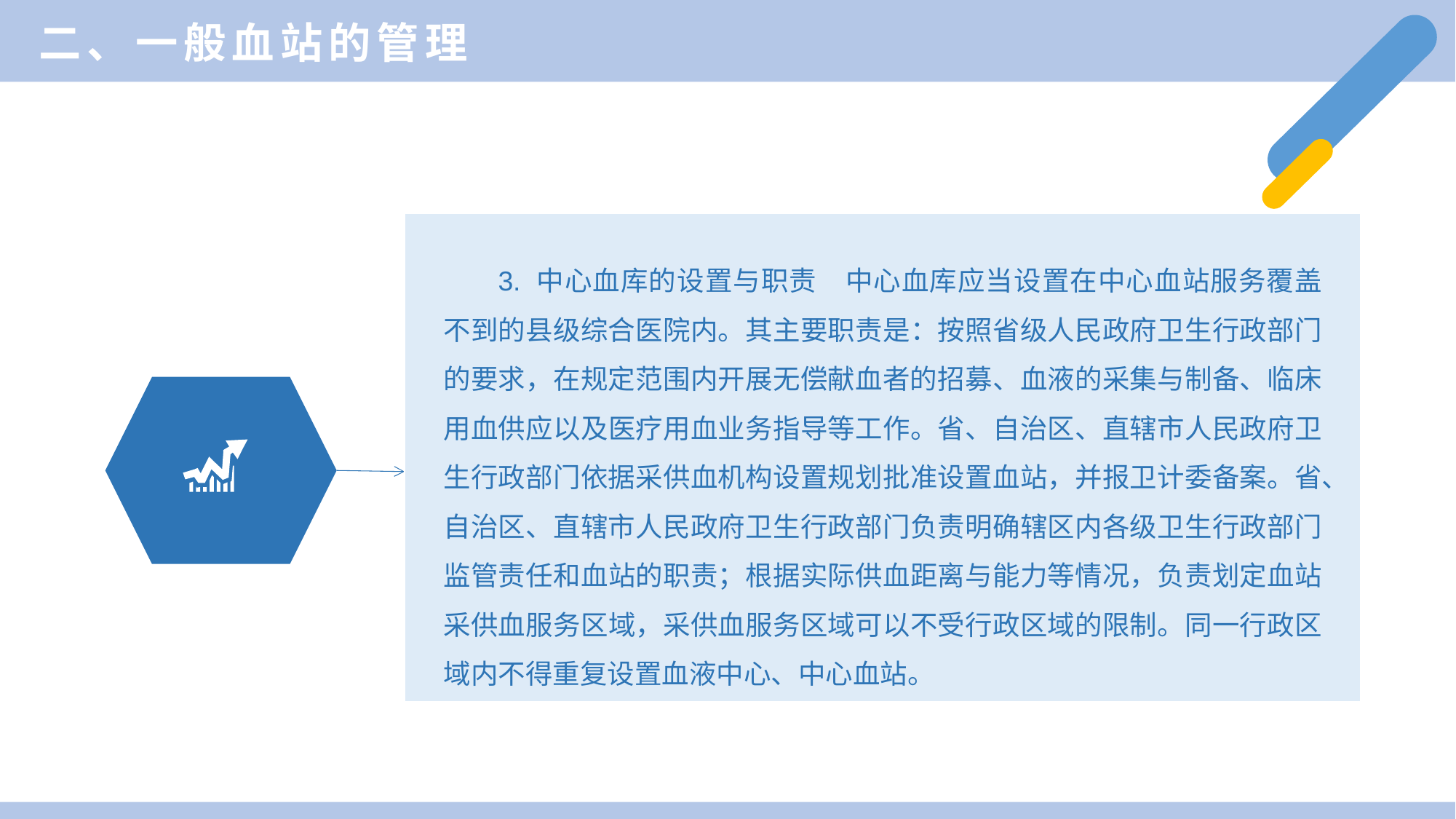

二、一般血站的管理

3. 中心血库的设置与职责　中心血库应当设置在中心血站服务覆盖不到的县级综合医院内。其主要职责是：按照省级人民政府卫生行政部门的要求，在规定范围内开展无偿献血者的招募、血液的采集与制备、临床用血供应以及医疗用血业务指导等工作。省、自治区、直辖市人民政府卫生行政部门依据采供血机构设置规划批准设置血站，并报卫计委备案。省、自治区、直辖市人民政府卫生行政部门负责明确辖区内各级卫生行政部门监管责任和血站的职责；根据实际供血距离与能力等情况，负责划定血站采供血服务区域，采供血服务区域可以不受行政区域的限制。同一行政区域内不得重复设置血液中心、中心血站。